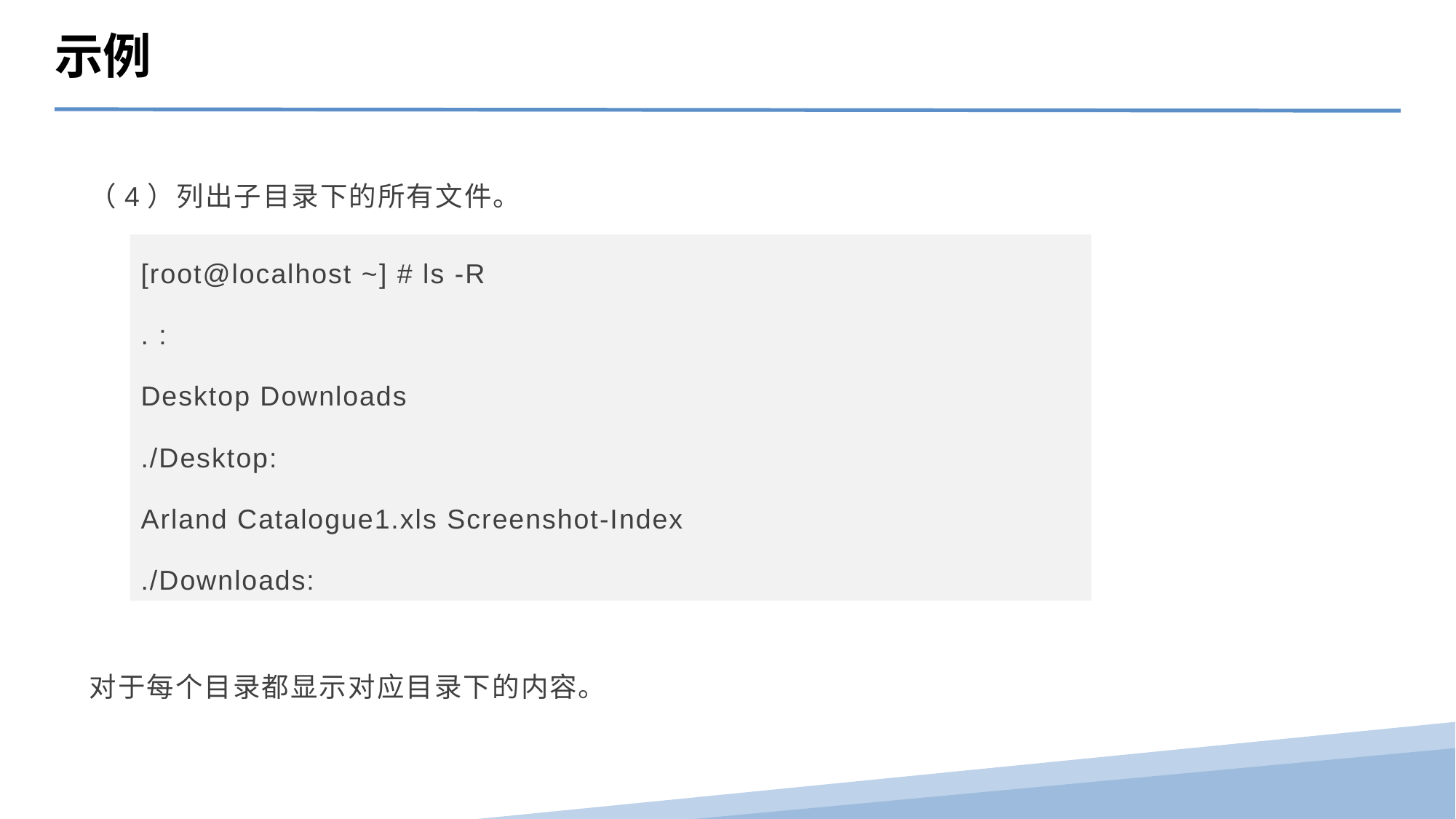

示例
（4）列出子目录下的所有文件。

对于每个目录都显示对应目录下的内容。
[root@localhost ~] # ls -R
. :
Desktop Downloads
./Desktop:
Arland Catalogue1.xls Screenshot-Index
./Downloads: